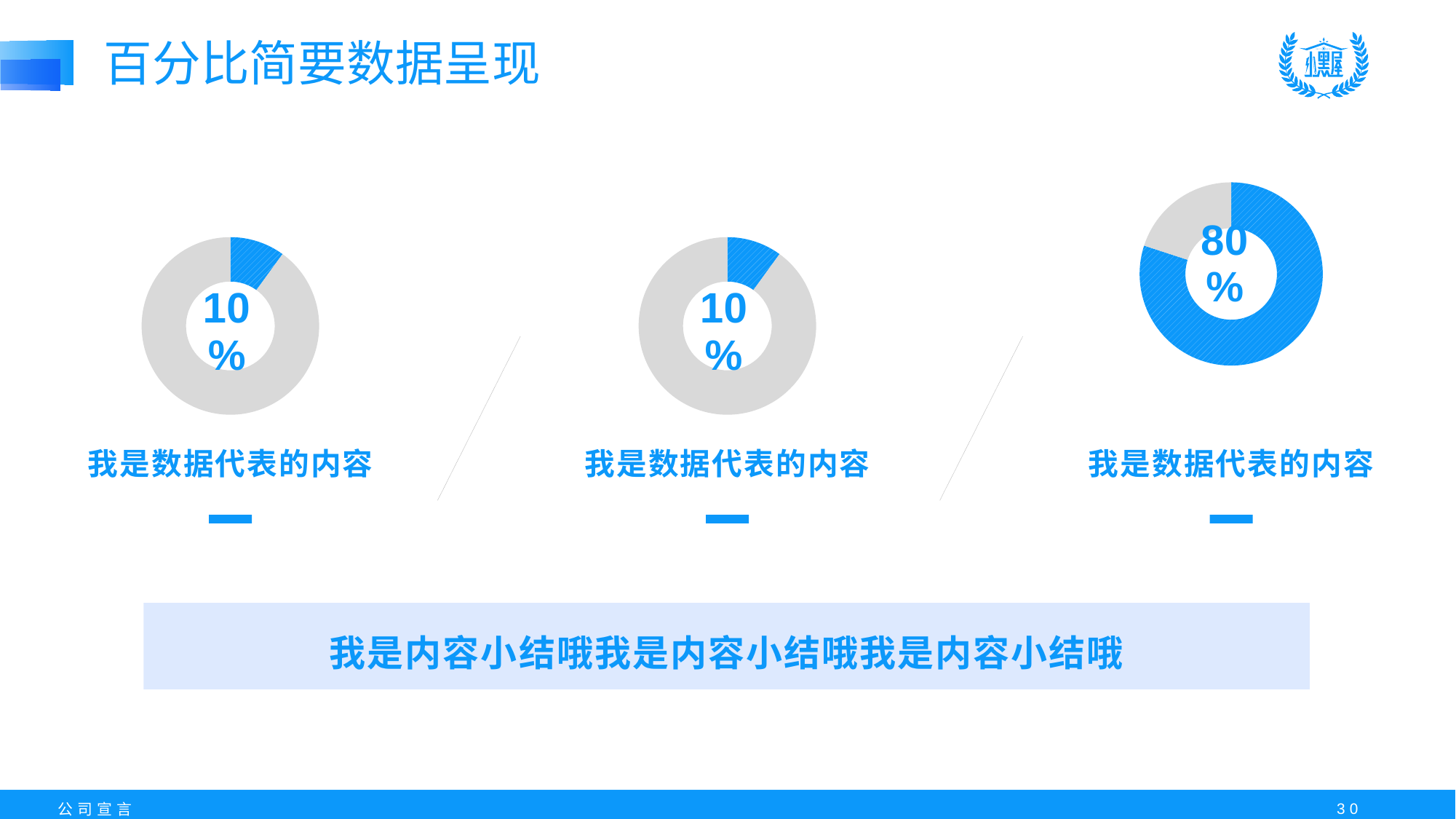

百分比简要数据呈现

### Chart

| Category | 数值 |
|---|---|
| 项目1 | 1.0 |
| 项目2 | 9.0 |

### Chart

| Category | 数值 |
|---|---|
| 项目1 | 1.0 |
| 项目2 | 9.0 |

### Chart

| Category | 数值 |
|---|---|
| 项目1 | 8.0 |
| 项目2 | 2.0 |
我是数据代表的内容
我是数据代表的内容
我是数据代表的内容

我是内容小结哦我是内容小结哦我是内容小结哦
30